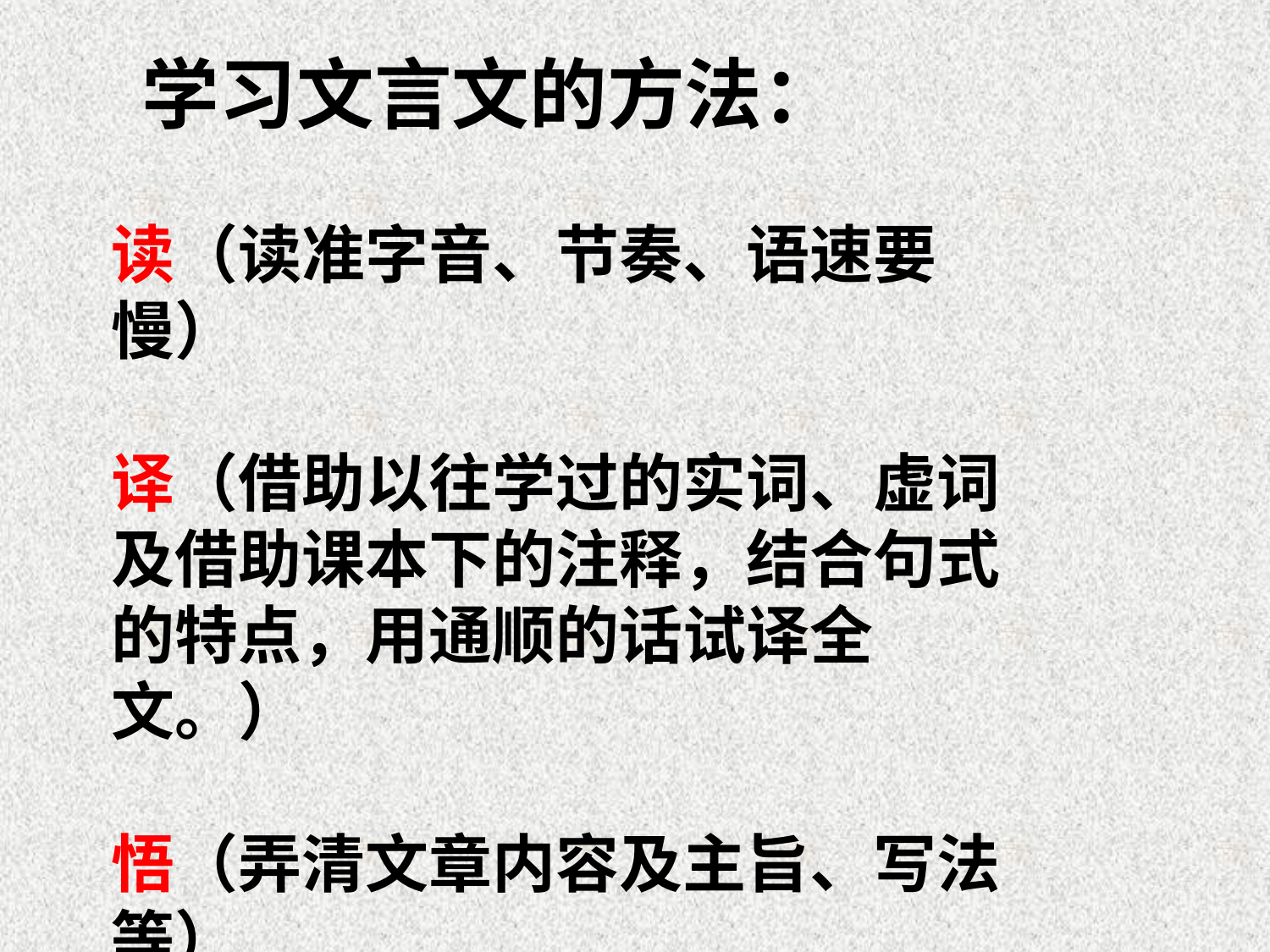

学习文言文的方法：
读（读准字音、节奏、语速要慢）

译（借助以往学过的实词、虚词及借助课本下的注释，结合句式的特点，用通顺的话试译全文。）

悟（弄清文章内容及主旨、写法等）